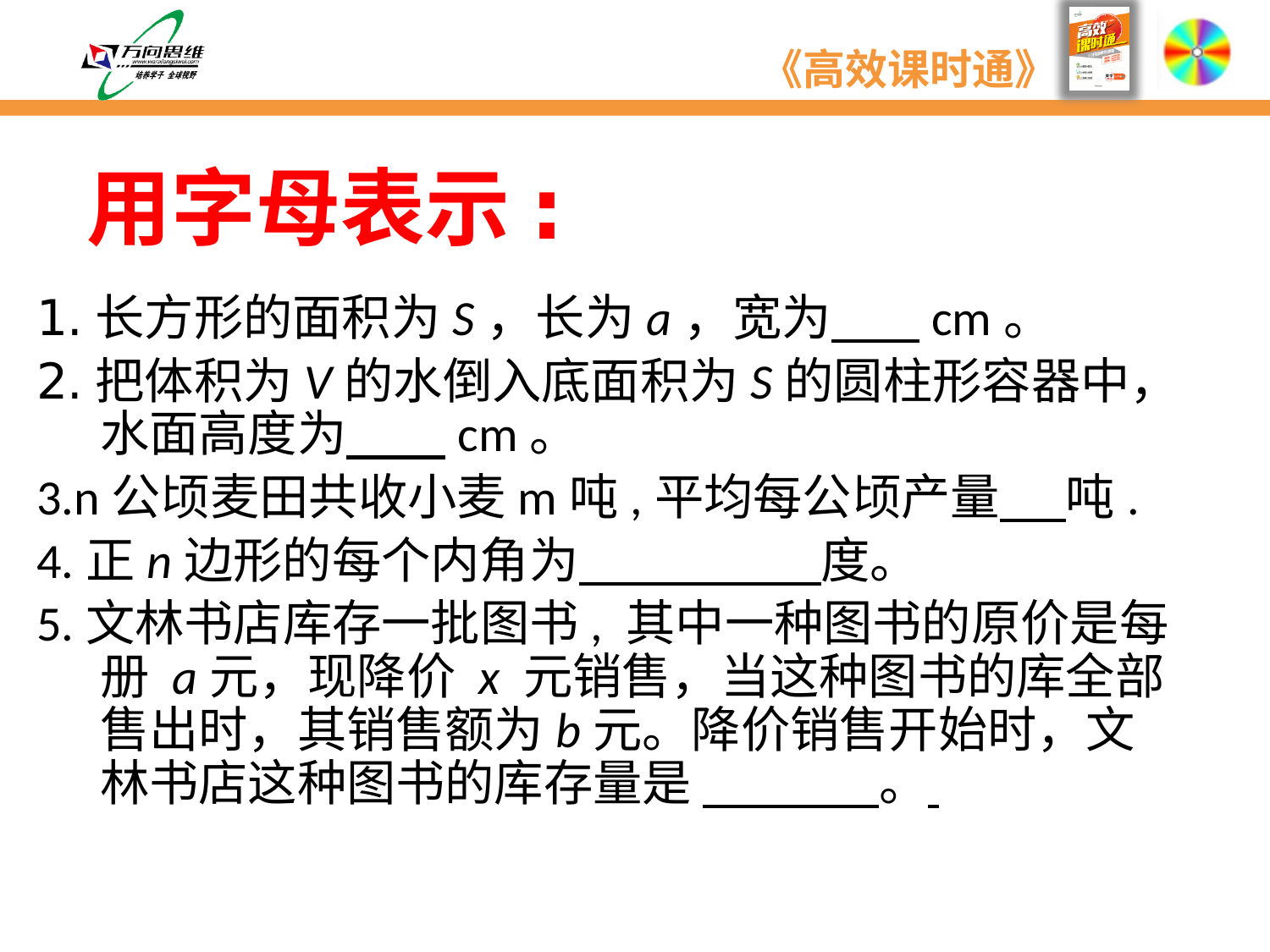

用字母表示:
1.长方形的面积为S，长为a，宽为        cm。
2.把体积为V的水倒入底面积为S的圆柱形容器中，水面高度为         cm。
3.n公顷麦田共收小麦m吨,平均每公顷产量      吨.
4.正n边形的每个内角为                      度。
5.文林书店库存一批图书, 其中一种图书的原价是每册 a元，现降价 x 元销售，当这种图书的库全部售出时，其销售额为b元。降价销售开始时，文林书店这种图书的库存量是                 。